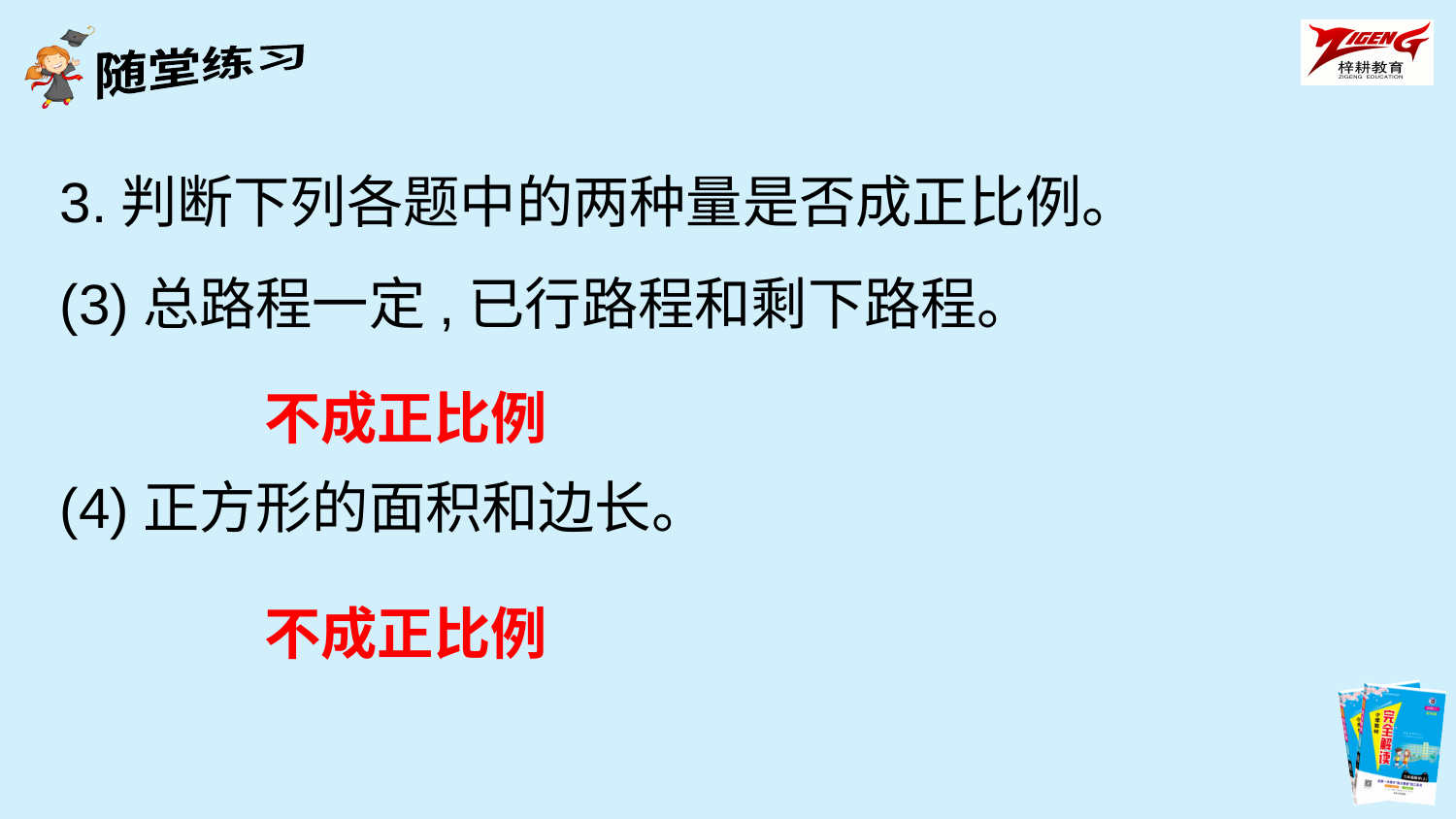

3.判断下列各题中的两种量是否成正比例。
(3)总路程一定,已行路程和剩下路程。

(4)正方形的面积和边长。
不成正比例
不成正比例